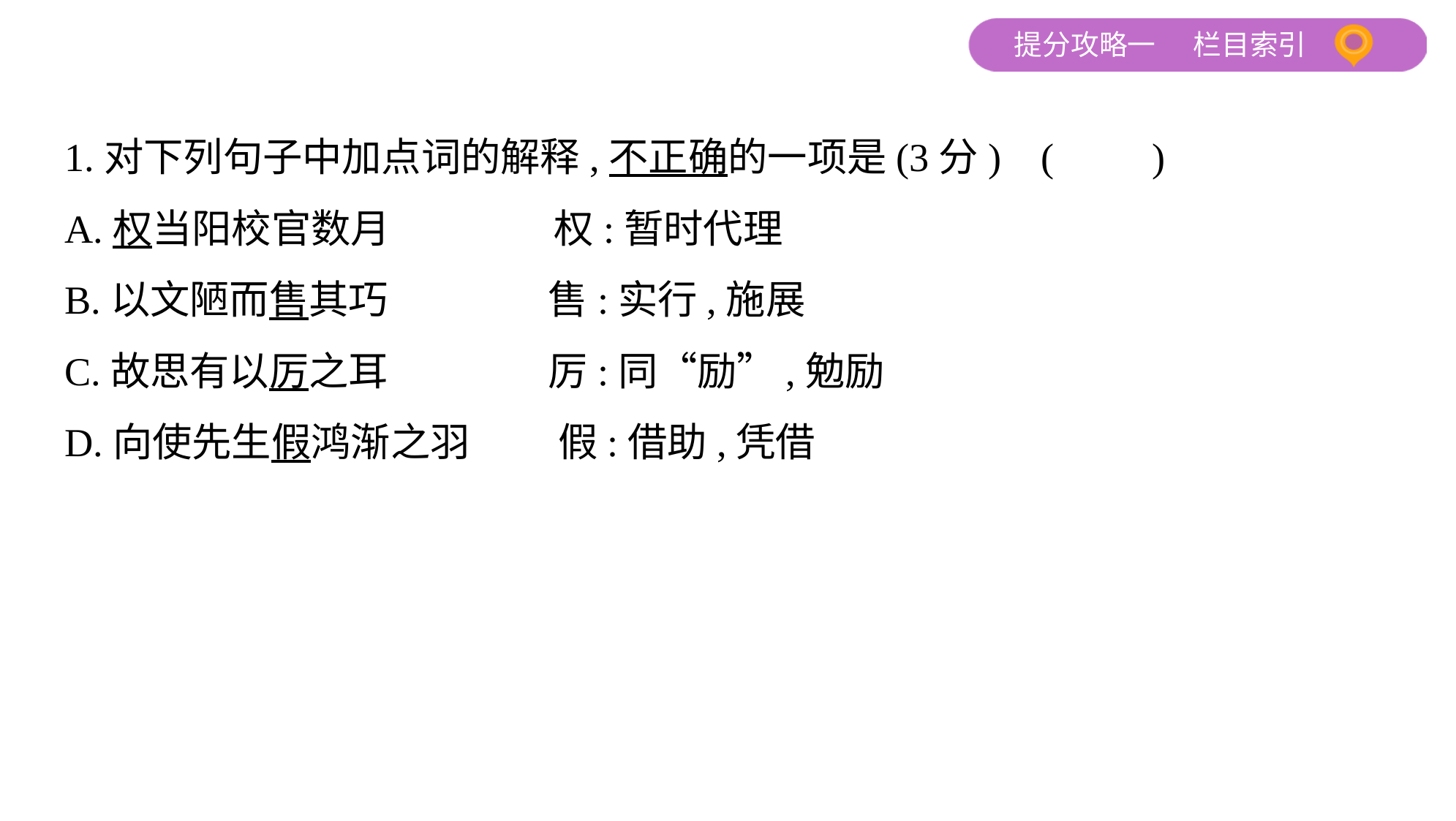

1.对下列句子中加点词的解释,不正确的一项是(3分) (　　)
A.权当阳校官数月　　　     权:暂时代理
B.以文陋而售其巧　　         售:实行,施展
C.故思有以厉之耳　　         厉:同“励”,勉励
D.向使先生假鸿渐之羽　　 假:借助,凭借